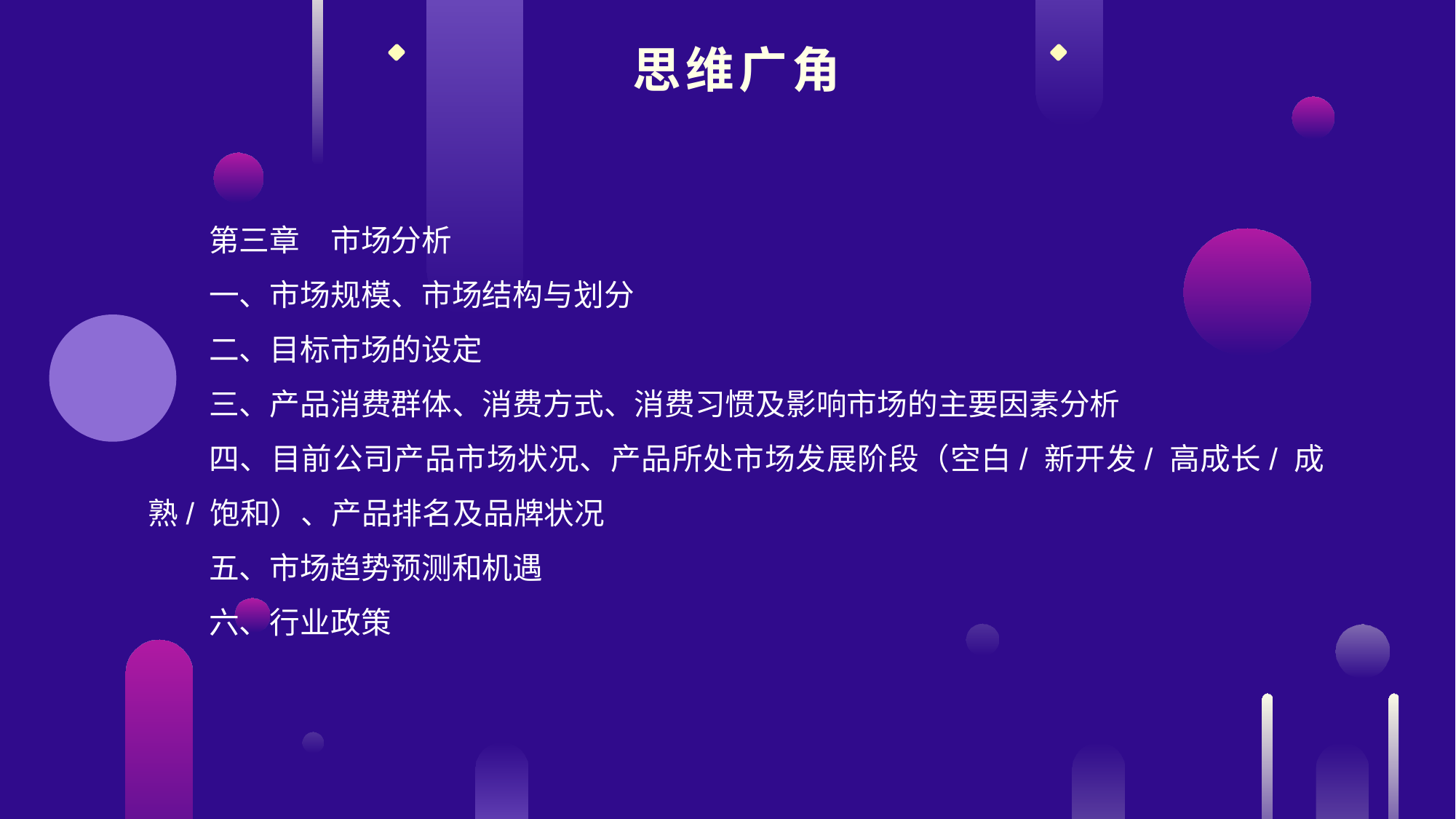

思维广角

第三章　市场分析
一、市场规模、市场结构与划分
二、目标市场的设定
三、产品消费群体、消费方式、消费习惯及影响市场的主要因素分析
四、目前公司产品市场状况、产品所处市场发展阶段（空白/ 新开发/ 高成长/ 成熟/ 饱和）、产品排名及品牌状况
五、市场趋势预测和机遇
六、行业政策